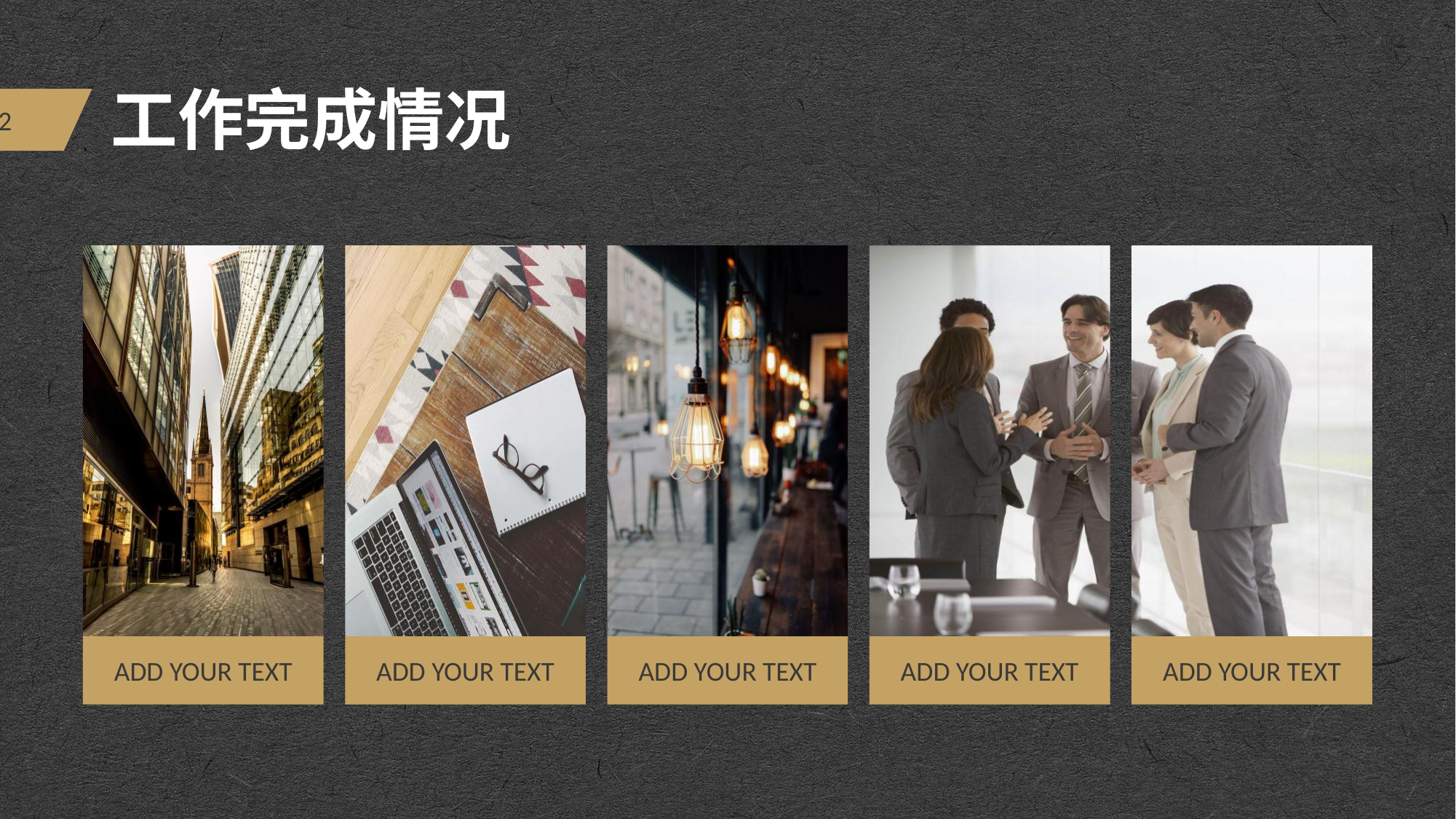

# 工作完成情况

ADD YOUR TEXT
ADD YOUR TEXT
ADD YOUR TEXT
ADD YOUR TEXT
ADD YOUR TEXT